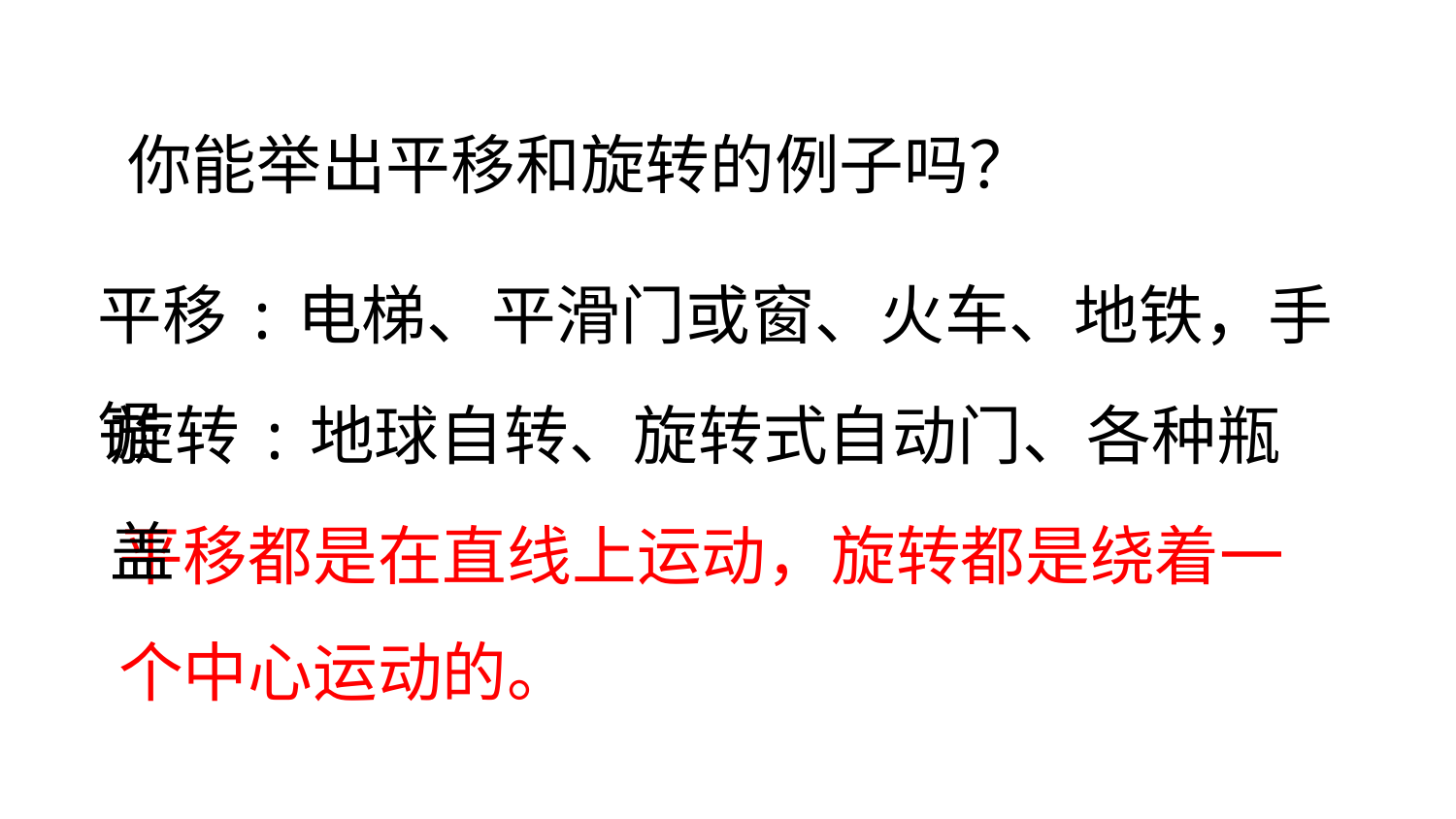

你能举出平移和旋转的例子吗？
平移:电梯、平滑门或窗、火车、地铁，手锯
旋转:地球自转、旋转式自动门、各种瓶盖
平移都是在直线上运动，旋转都是绕着一个中心运动的。